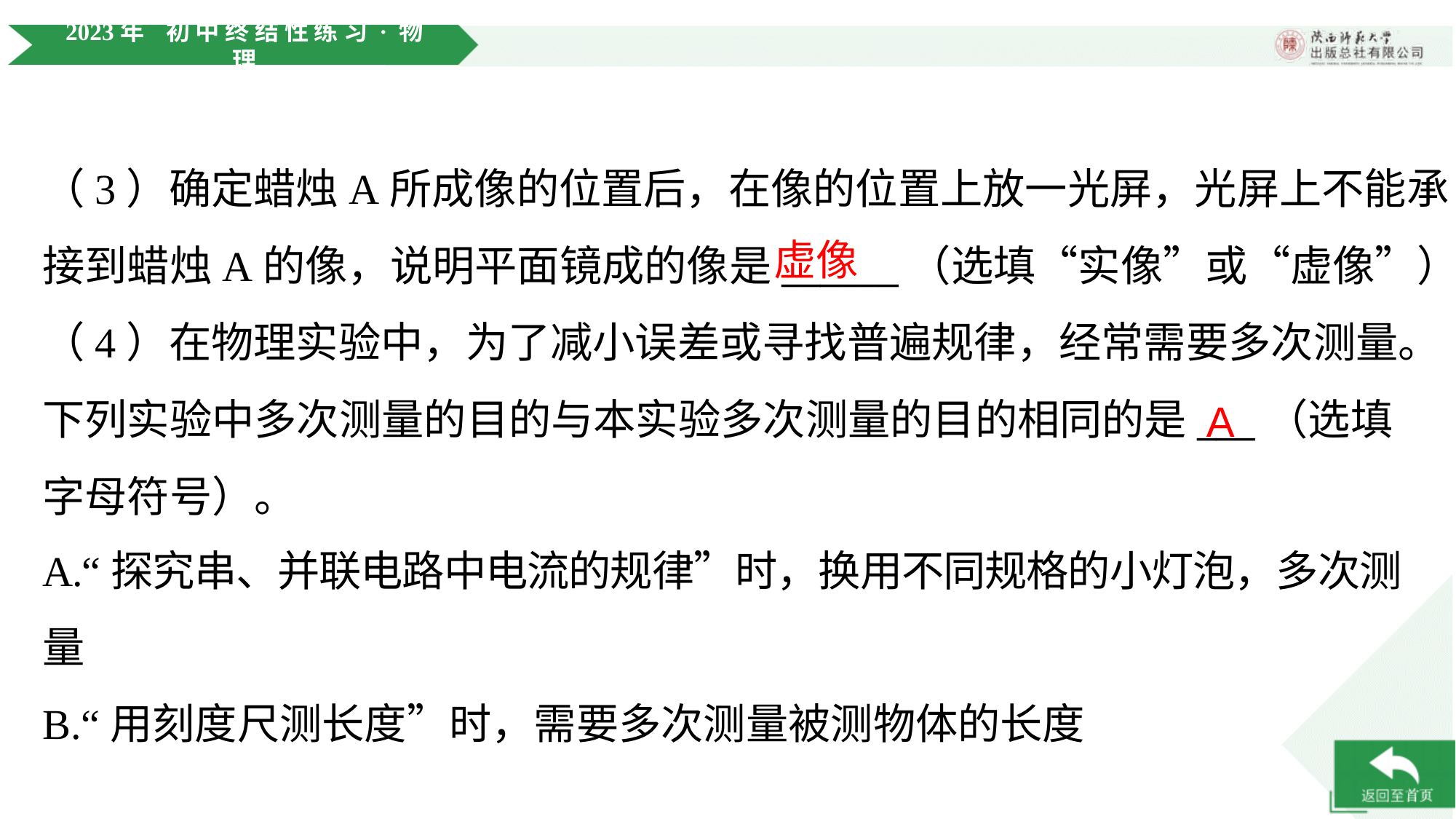

（3）确定蜡烛A所成像的位置后，在像的位置上放一光屏，光屏上不能承
接到蜡烛A的像，说明平面镜成的像是______（选填“实像”或“虚像”）。
虚像
（4）在物理实验中，为了减小误差或寻找普遍规律，经常需要多次测量。
下列实验中多次测量的目的与本实验多次测量的目的相同的是___（选填
字母符号）。
A
A.“探究串、并联电路中电流的规律”时，换用不同规格的小灯泡，多次测量
B.“用刻度尺测长度”时，需要多次测量被测物体的长度